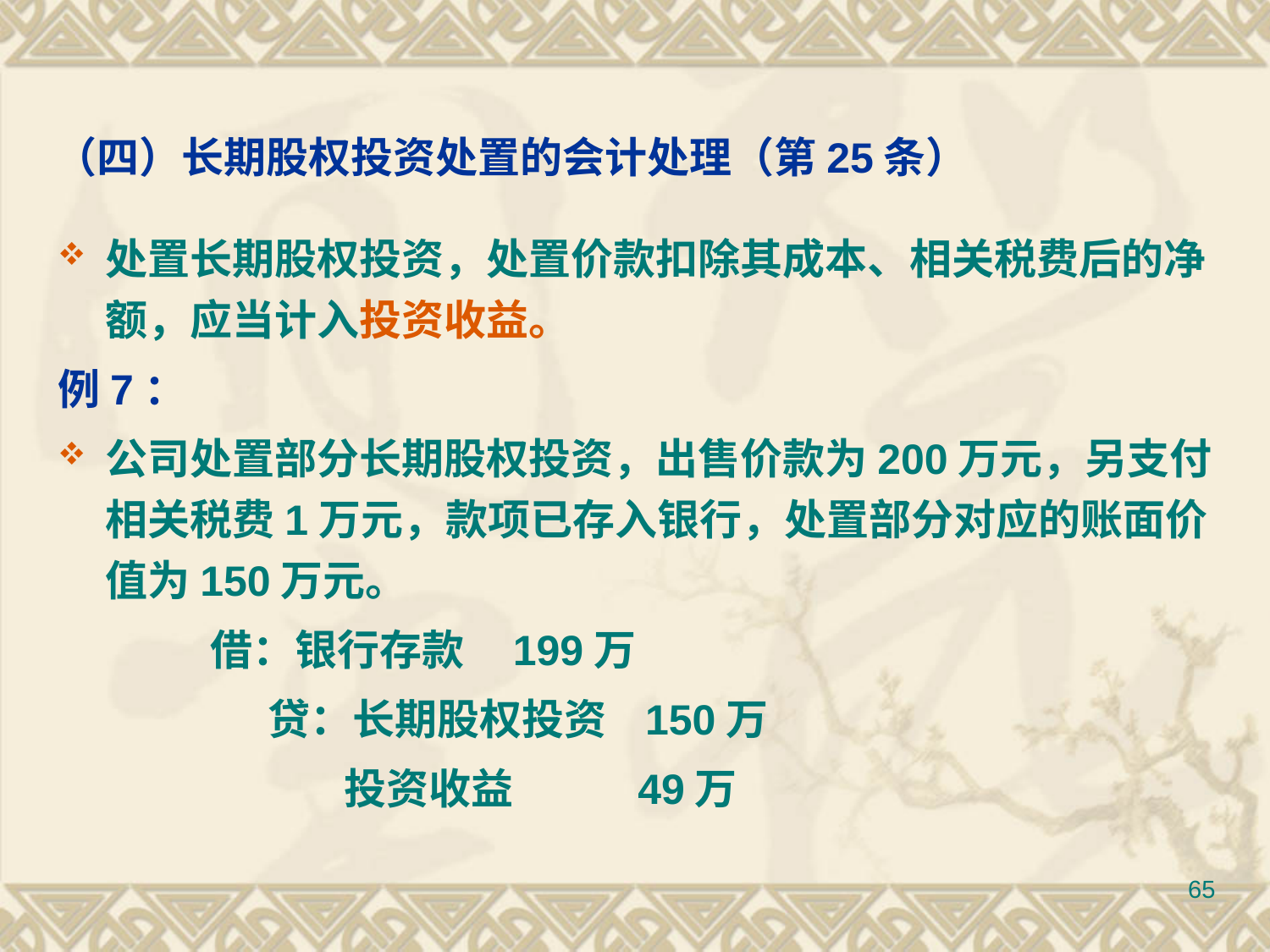

# （四）长期股权投资处置的会计处理（第25条）
处置长期股权投资，处置价款扣除其成本、相关税费后的净额，应当计入投资收益。
例7：
公司处置部分长期股权投资，出售价款为200万元，另支付相关税费1万元，款项已存入银行，处置部分对应的账面价值为150万元。
               借：银行存款    199万
                     贷：长期股权投资   150万
                             投资收益            49万
65